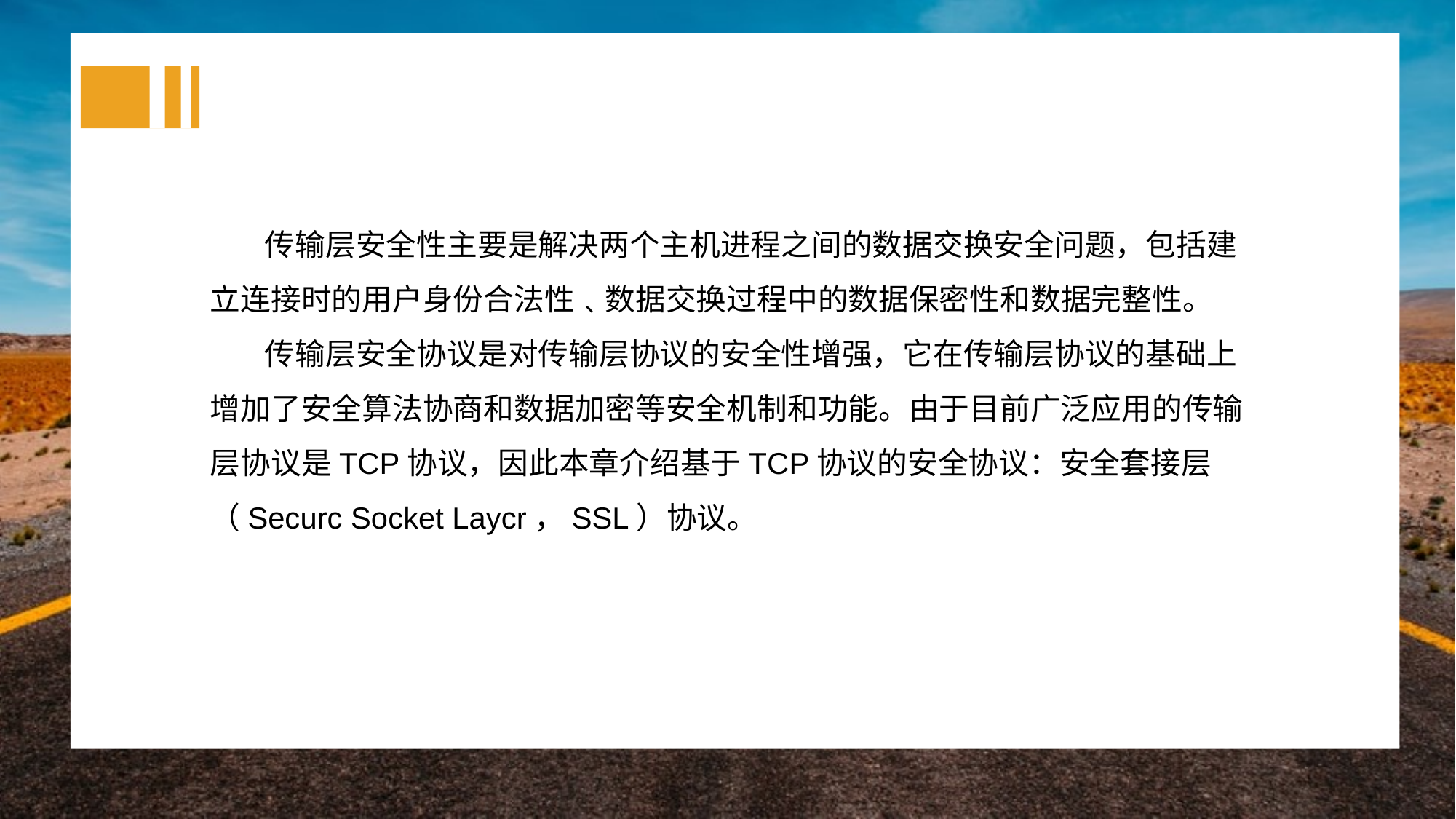

传输层安全性主要是解决两个主机进程之间的数据交换安全问题，包括建立连接时的用户身份合法性﹑数据交换过程中的数据保密性和数据完整性。
传输层安全协议是对传输层协议的安全性增强，它在传输层协议的基础上增加了安全算法协商和数据加密等安全机制和功能。由于目前广泛应用的传输层协议是TCP协议，因此本章介绍基于TCP协议的安全协议：安全套接层（Securc Socket Laycr，SSL）协议。